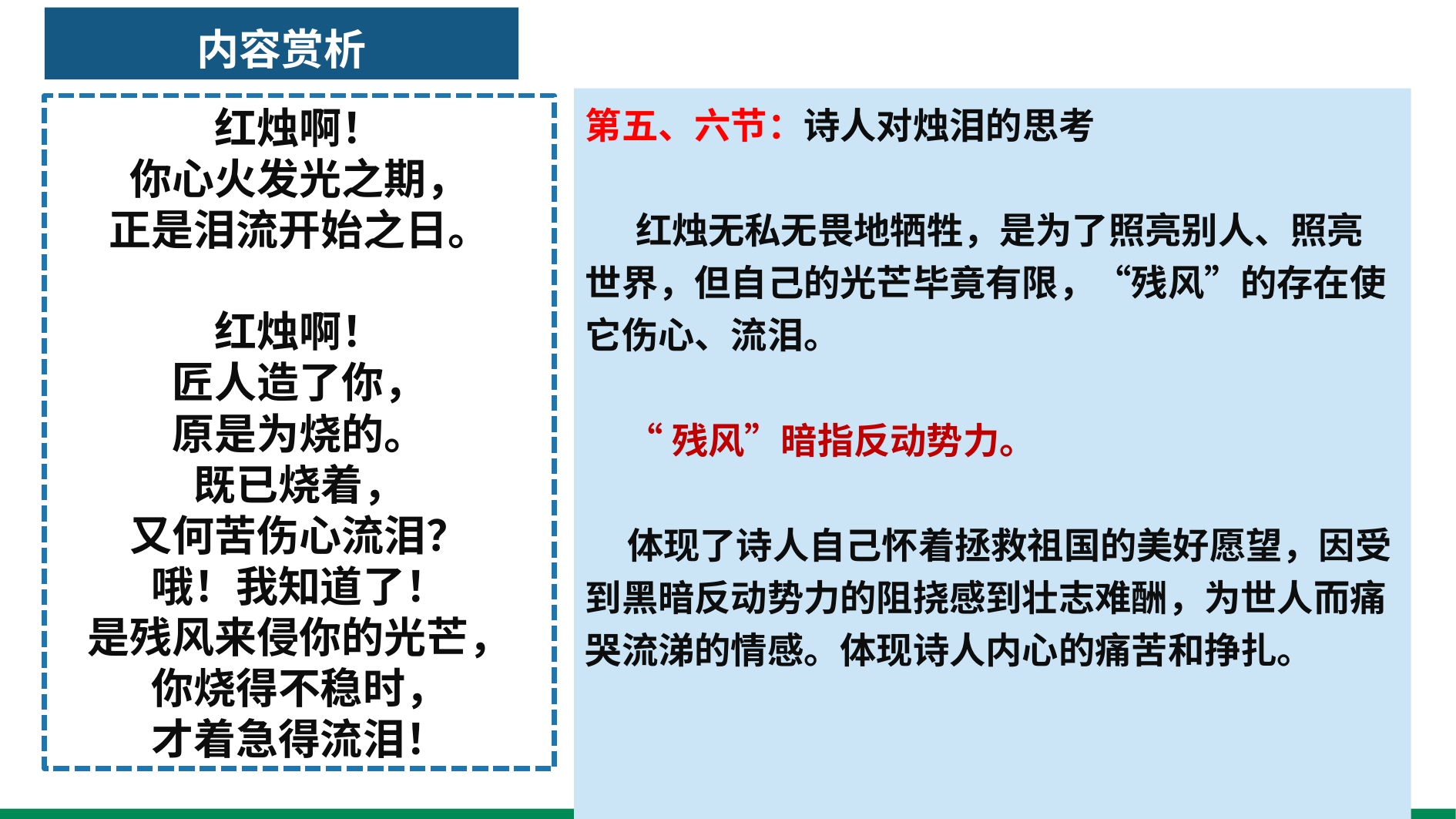

# 内容赏析
第五、六节：诗人对烛泪的思考

     红烛无私无畏地牺牲，是为了照亮别人、照亮世界，但自己的光芒毕竟有限，“残风”的存在使它伤心、流泪。

     “残风”暗指反动势力。

    体现了诗人自己怀着拯救祖国的美好愿望，因受到黑暗反动势力的阻挠感到壮志难酬，为世人而痛哭流涕的情感。体现诗人内心的痛苦和挣扎。

红烛啊！
你心火发光之期，
正是泪流开始之日。

红烛啊！
匠人造了你，
原是为烧的。
既已烧着，
又何苦伤心流泪？
哦！我知道了！
是残风来侵你的光芒，
你烧得不稳时，
才着急得流泪！